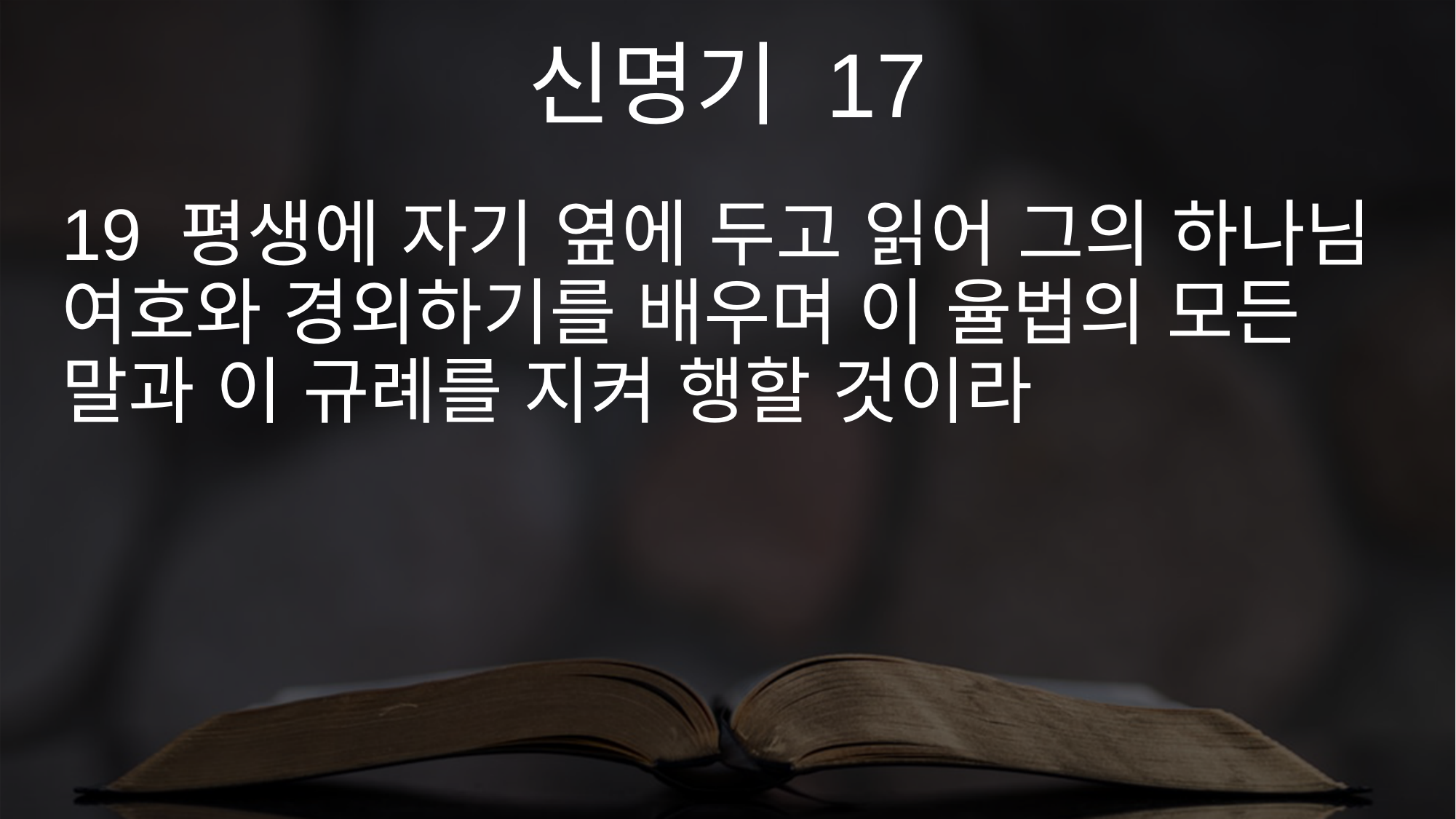

신명기 17
19 평생에 자기 옆에 두고 읽어 그의 하나님 여호와 경외하기를 배우며 이 율법의 모든 말과 이 규례를 지켜 행할 것이라